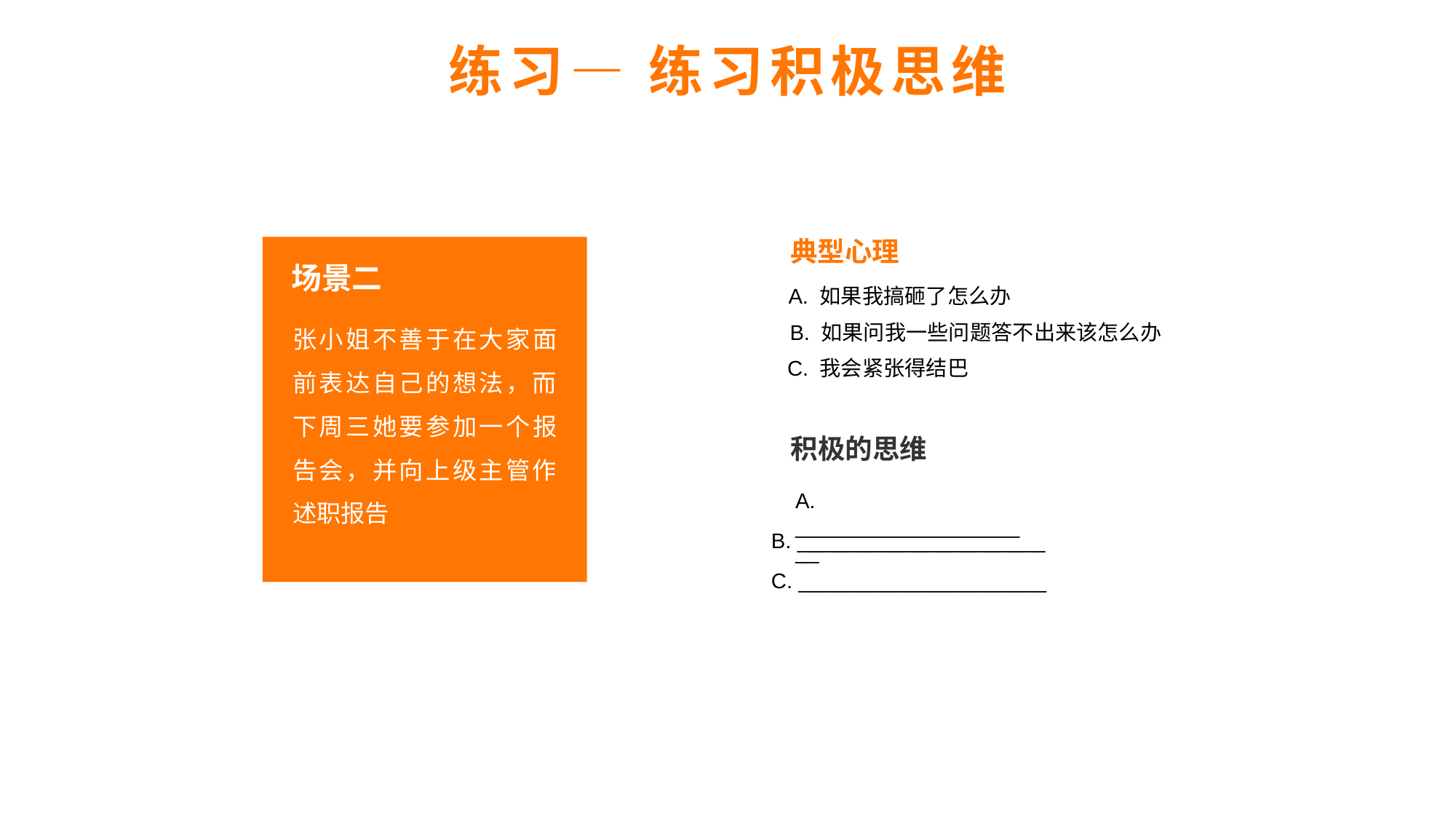

练习— 练习积极思维
典型心理

场景二
A. 如果我搞砸了怎么办
张小姐不善于在大家面前表达自己的想法，而下周三她要参加一个报告会，并向上级主管作述职报告
B. 如果问我一些问题答不出来该怎么办
C. 我会紧张得结巴
积极的思维
A. _____________________
B. _____________________
C. _____________________